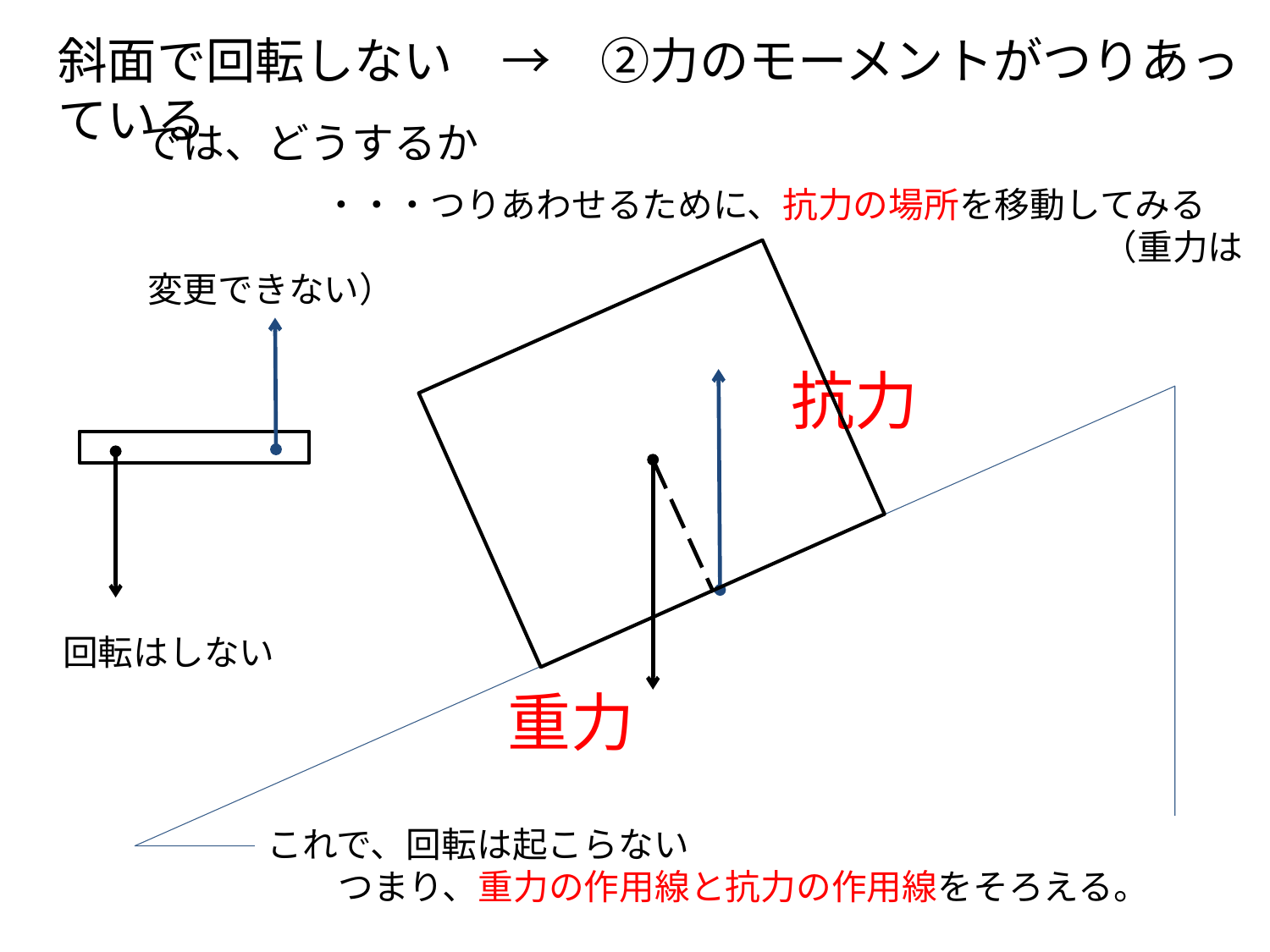

斜面で回転しない　→　②力のモーメントがつりあっている
では、どうするか
　　　　　・・・つりあわせるために、抗力の場所を移動してみる
　　　　　　　　　　　　　　　　　　　　　　　　　　　（重力は変更できない）

抗力

回転はしない
重力
これで、回転は起こらない
　　つまり、重力の作用線と抗力の作用線をそろえる。